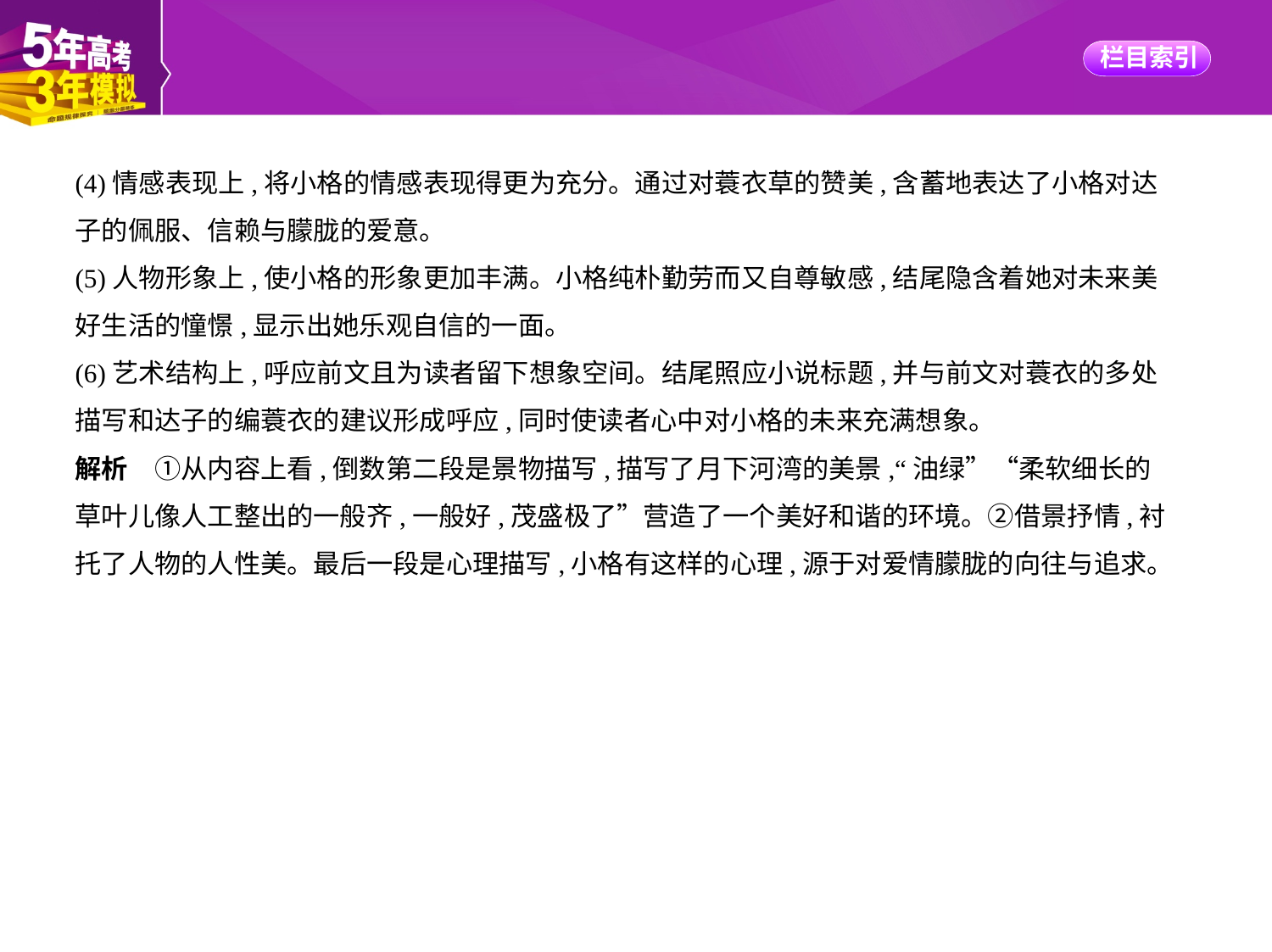

(4)情感表现上,将小格的情感表现得更为充分。通过对蓑衣草的赞美,含蓄地表达了小格对达
子的佩服、信赖与朦胧的爱意。
(5)人物形象上,使小格的形象更加丰满。小格纯朴勤劳而又自尊敏感,结尾隐含着她对未来美
好生活的憧憬,显示出她乐观自信的一面。
(6)艺术结构上,呼应前文且为读者留下想象空间。结尾照应小说标题,并与前文对蓑衣的多处
描写和达子的编蓑衣的建议形成呼应,同时使读者心中对小格的未来充满想象。
解析　①从内容上看,倒数第二段是景物描写,描写了月下河湾的美景,“油绿”“柔软细长的
草叶儿像人工整出的一般齐,一般好,茂盛极了”营造了一个美好和谐的环境。②借景抒情,衬
托了人物的人性美。最后一段是心理描写,小格有这样的心理,源于对爱情朦胧的向往与追求。